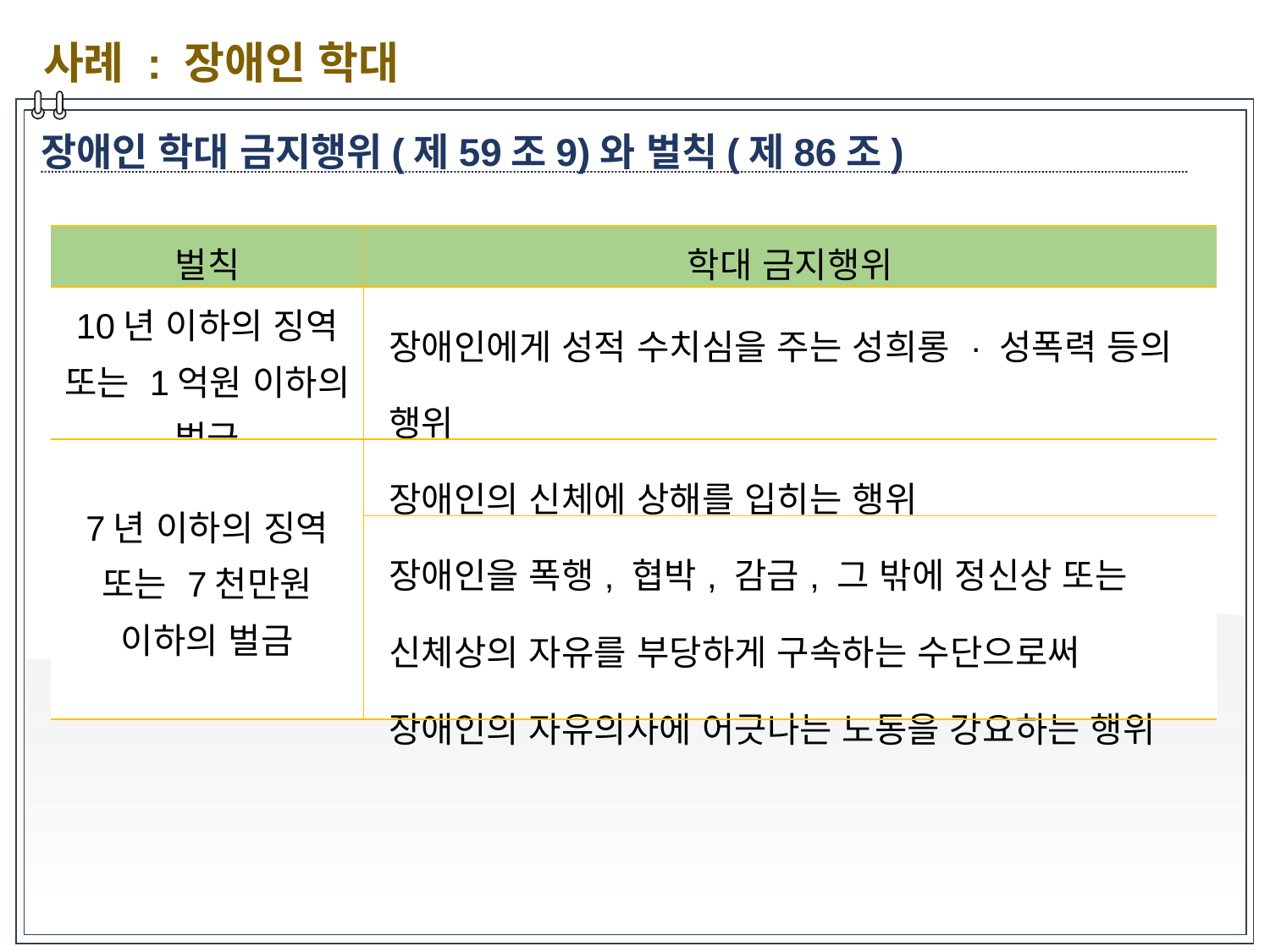

사례 : 장애인 학대

장애인 학대 금지행위(제59조9)와 벌칙(제86조)

| 벌칙 | 학대 금지행위 |
| --- | --- |
| 10년 이하의 징역 또는 1억원 이하의 벌금 | 장애인에게 성적 수치심을 주는 성희롱 · 성폭력 등의 행위 |
| 7년 이하의 징역 또는 7천만원 이하의 벌금 | 장애인의 신체에 상해를 입히는 행위 |
|  | 장애인을 폭행, 협박, 감금, 그 밖에 정신상 또는 신체상의 자유를 부당하게 구속하는 수단으로써 장애인의 자유의사에 어긋나는 노동을 강요하는 행위 |